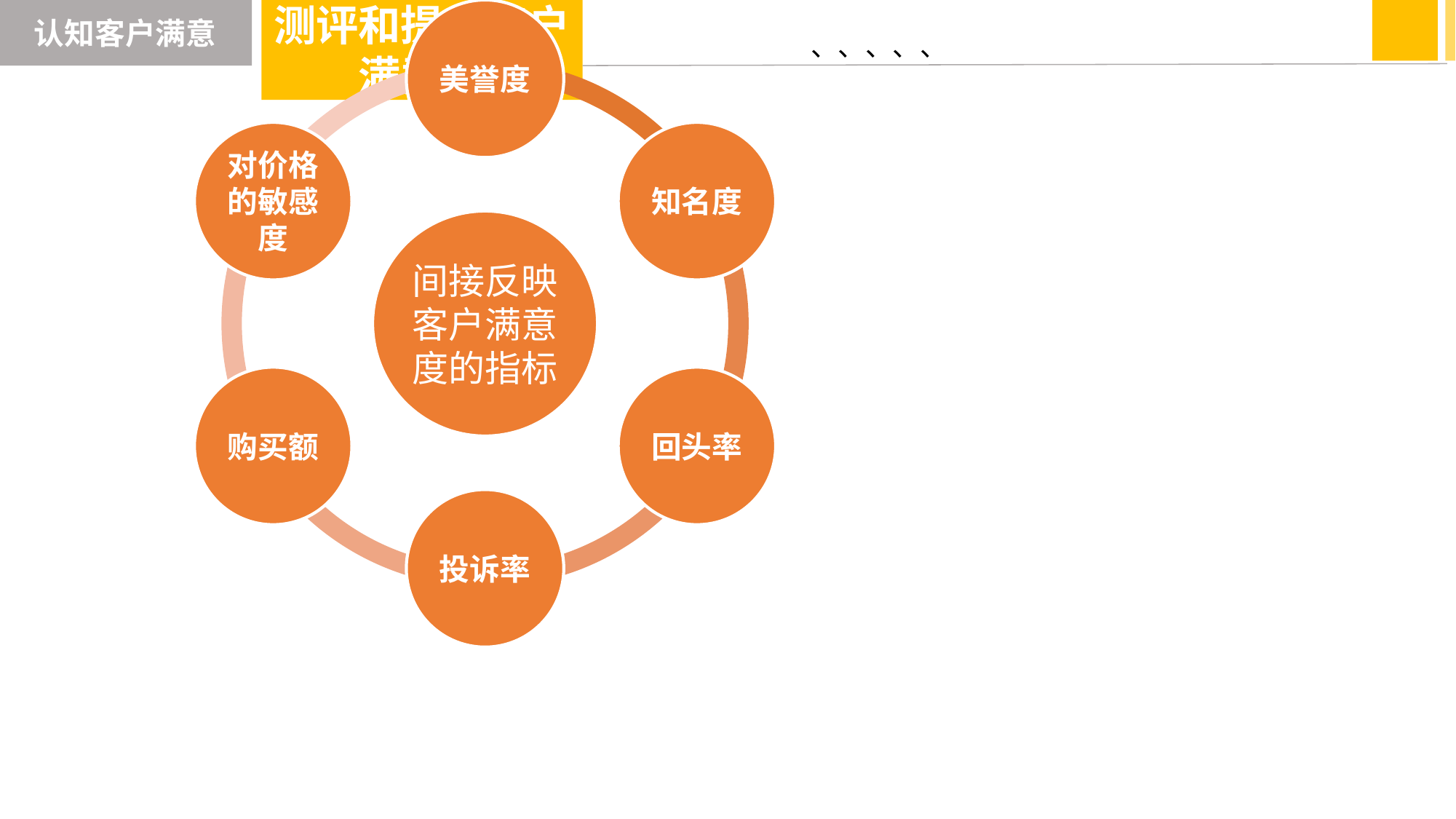

认知客户满意
测评和提升客户满意度

、、、、、
间接反映客户满意度的指标
美誉度
知名度
回头率
投诉率
购买额
对价格的敏感度